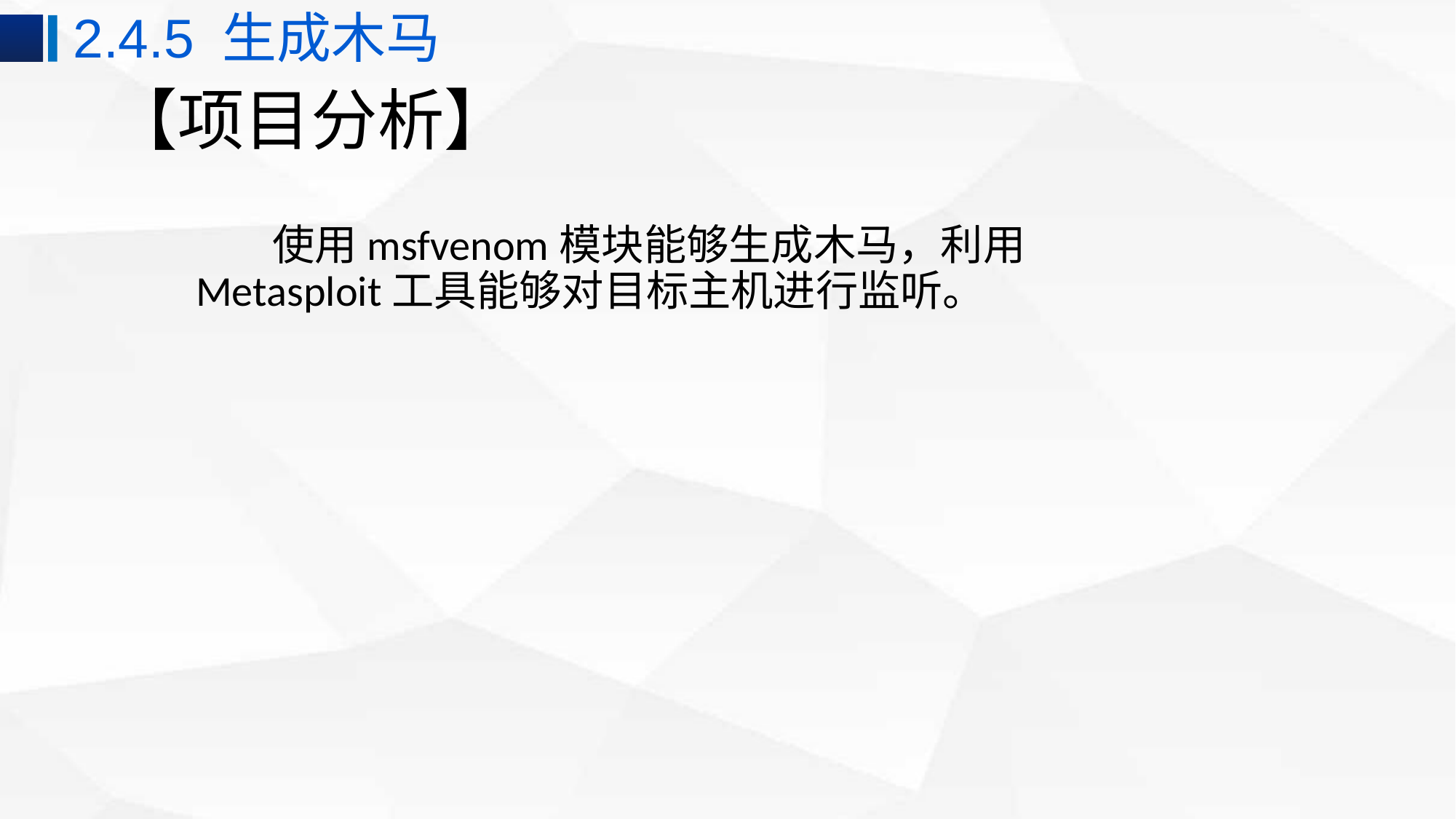

2.4.5 生成木马

# 【项目分析】
       使用msfvenom模块能够生成木马，利用Metasploit工具能够对目标主机进行监听。